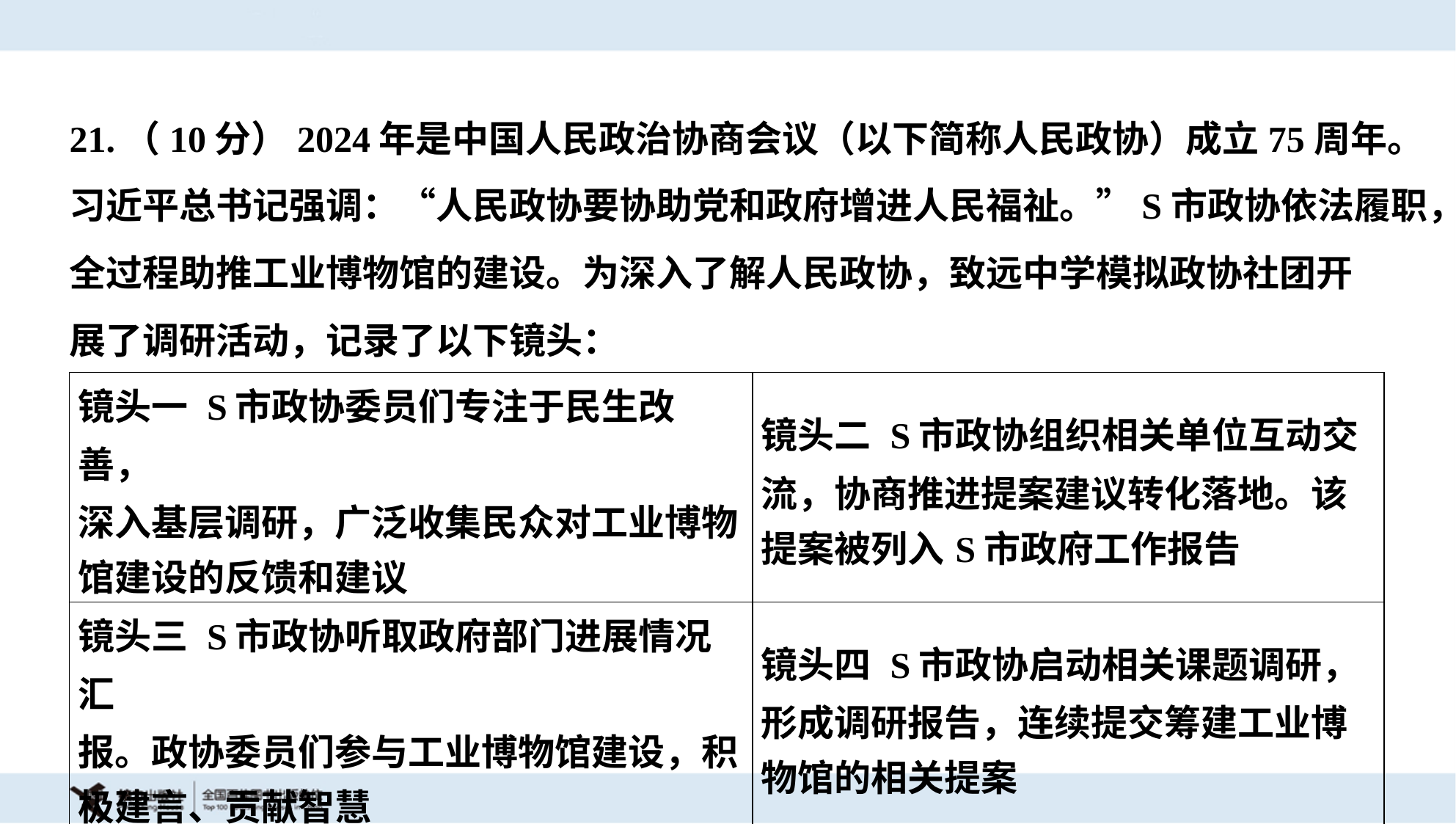

21.（10分）2024年是中国人民政治协商会议（以下简称人民政协）成立75周年。
习近平总书记强调：“人民政协要协助党和政府增进人民福祉。”S市政协依法履职，
全过程助推工业博物馆的建设。为深入了解人民政协，致远中学模拟政协社团开
展了调研活动，记录了以下镜头：
| 镜头一 S市政协委员们专注于民生改善， 深入基层调研，广泛收集民众对工业博物 馆建设的反馈和建议 | 镜头二 S市政协组织相关单位互动交 流，协商推进提案建议转化落地。该 提案被列入S市政府工作报告 |
| --- | --- |
| 镜头三 S市政协听取政府部门进展情况汇 报。政协委员们参与工业博物馆建设，积 极建言、贡献智慧 | 镜头四 S市政协启动相关课题调研， 形成调研报告，连续提交筹建工业博 物馆的相关提案 |